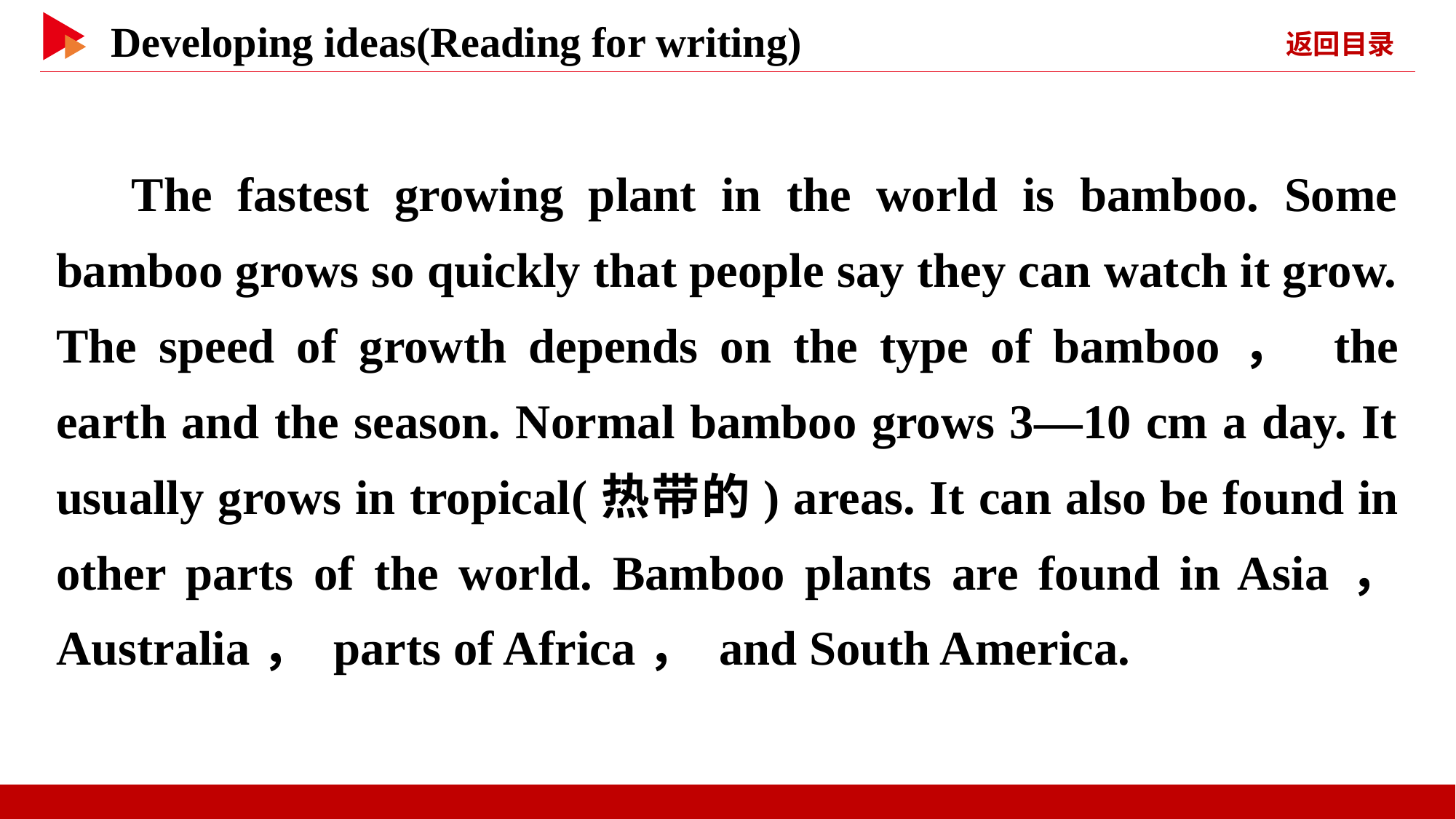

The fastest growing plant in the world is bamboo. Some bamboo grows so quickly that people say they can watch it grow. The speed of growth depends on the type of bamboo， the earth and the season. Normal bamboo grows 3—10 cm a day. It usually grows in tropical(热带的) areas. It can also be found in other parts of the world. Bamboo plants are found in Asia， Australia， parts of Africa， and South America.